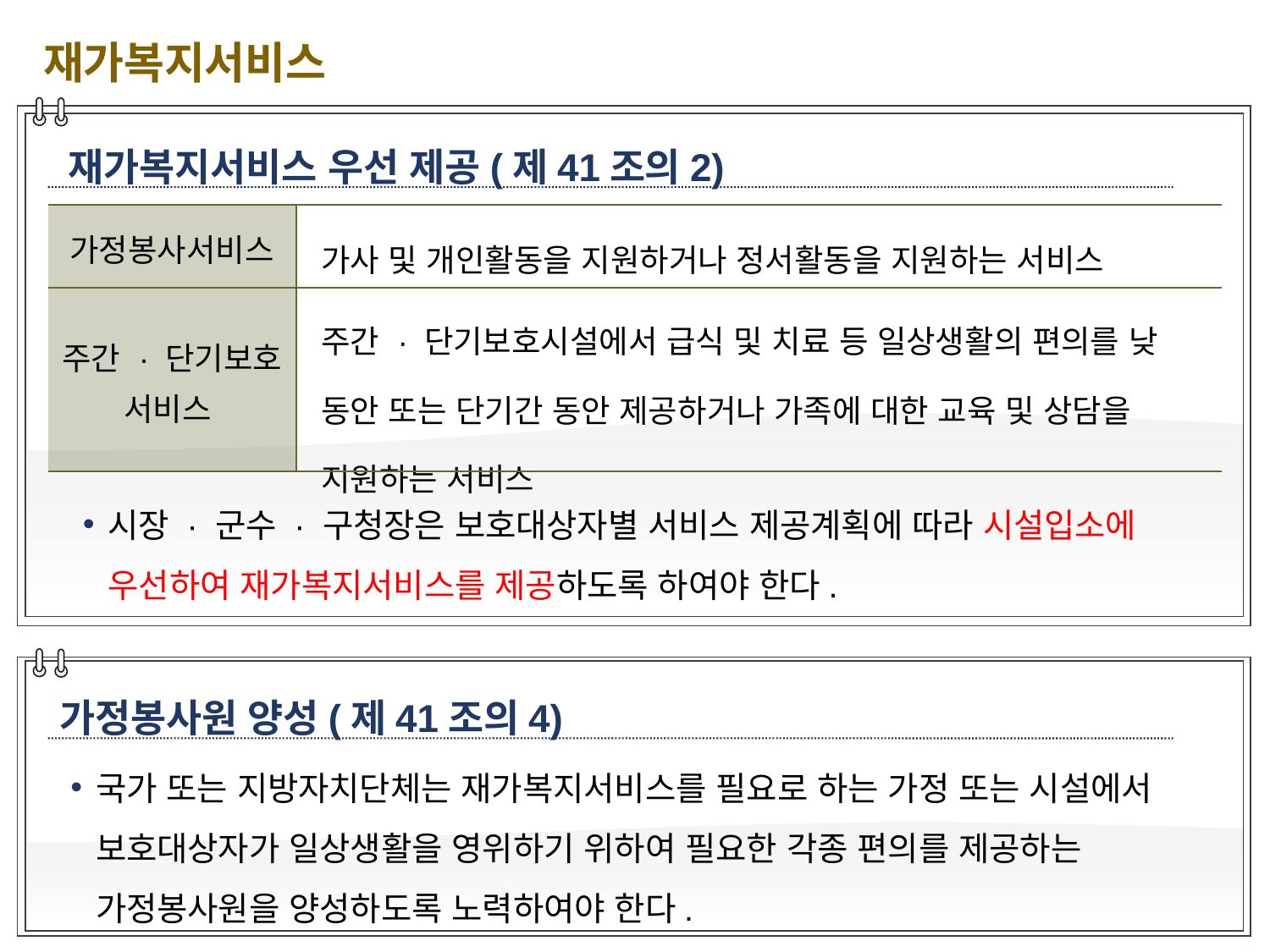

재가복지서비스

재가복지서비스 우선 제공(제41조의2)

| 가정봉사서비스 | 가사 및 개인활동을 지원하거나 정서활동을 지원하는 서비스 |
| --- | --- |
| 주간 · 단기보호 서비스 | 주간 · 단기보호시설에서 급식 및 치료 등 일상생활의 편의를 낮 동안 또는 단기간 동안 제공하거나 가족에 대한 교육 및 상담을 지원하는 서비스 |
시장 · 군수 · 구청장은 보호대상자별 서비스 제공계획에 따라 시설입소에 우선하여 재가복지서비스를 제공하도록 하여야 한다.

가정봉사원 양성(제41조의4)

국가 또는 지방자치단체는 재가복지서비스를 필요로 하는 가정 또는 시설에서 보호대상자가 일상생활을 영위하기 위하여 필요한 각종 편의를 제공하는 가정봉사원을 양성하도록 노력하여야 한다.